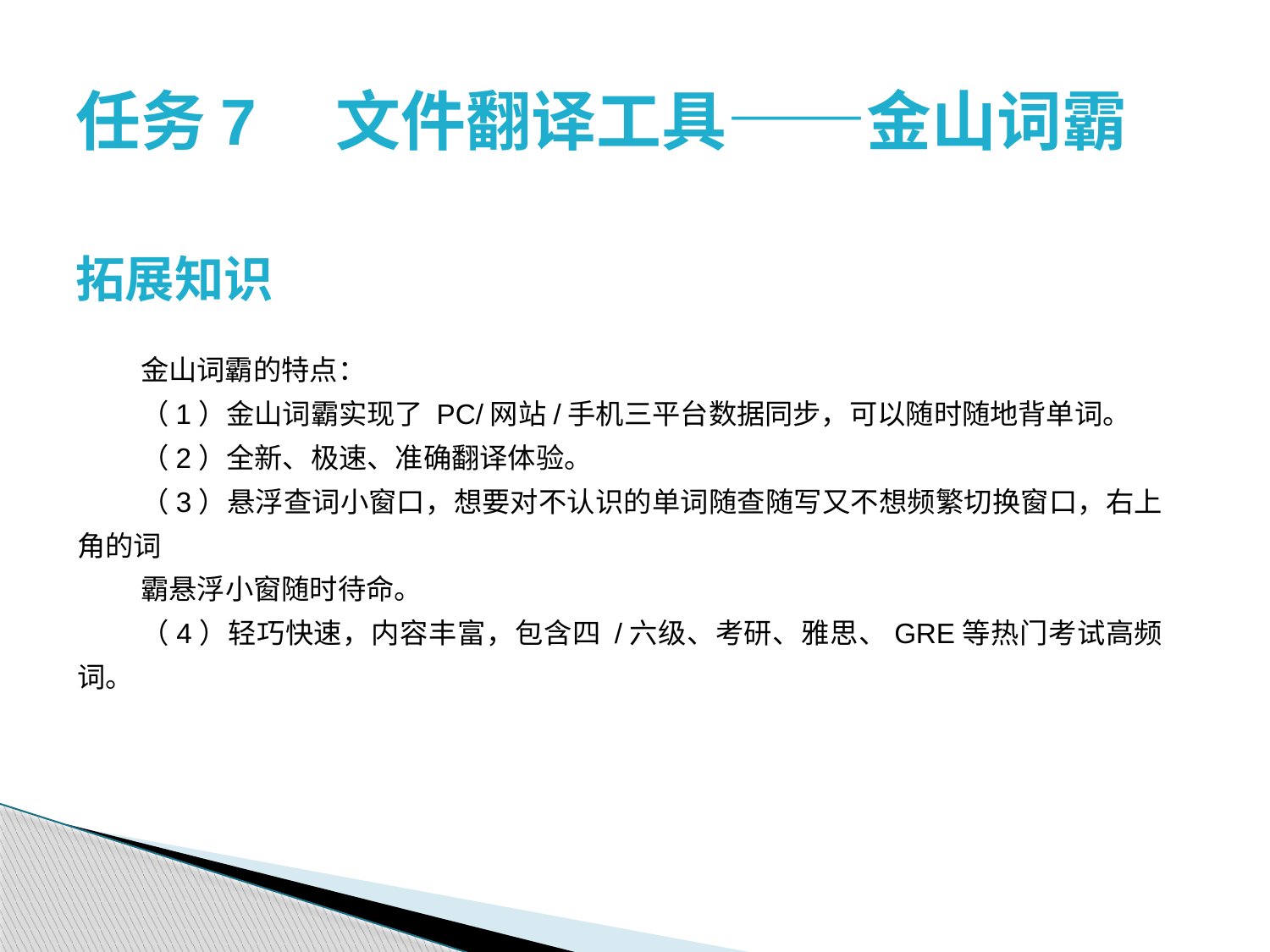

# 任务7　文件翻译工具——金山词霸
拓展知识
金山词霸的特点：
（1）金山词霸实现了 PC/网站/手机三平台数据同步，可以随时随地背单词。
（2）全新、极速、准确翻译体验。
（3）悬浮查词小窗口，想要对不认识的单词随查随写又不想频繁切换窗口，右上角的词
霸悬浮小窗随时待命。
（4）轻巧快速，内容丰富，包含四 /六级、考研、雅思、GRE等热门考试高频词。